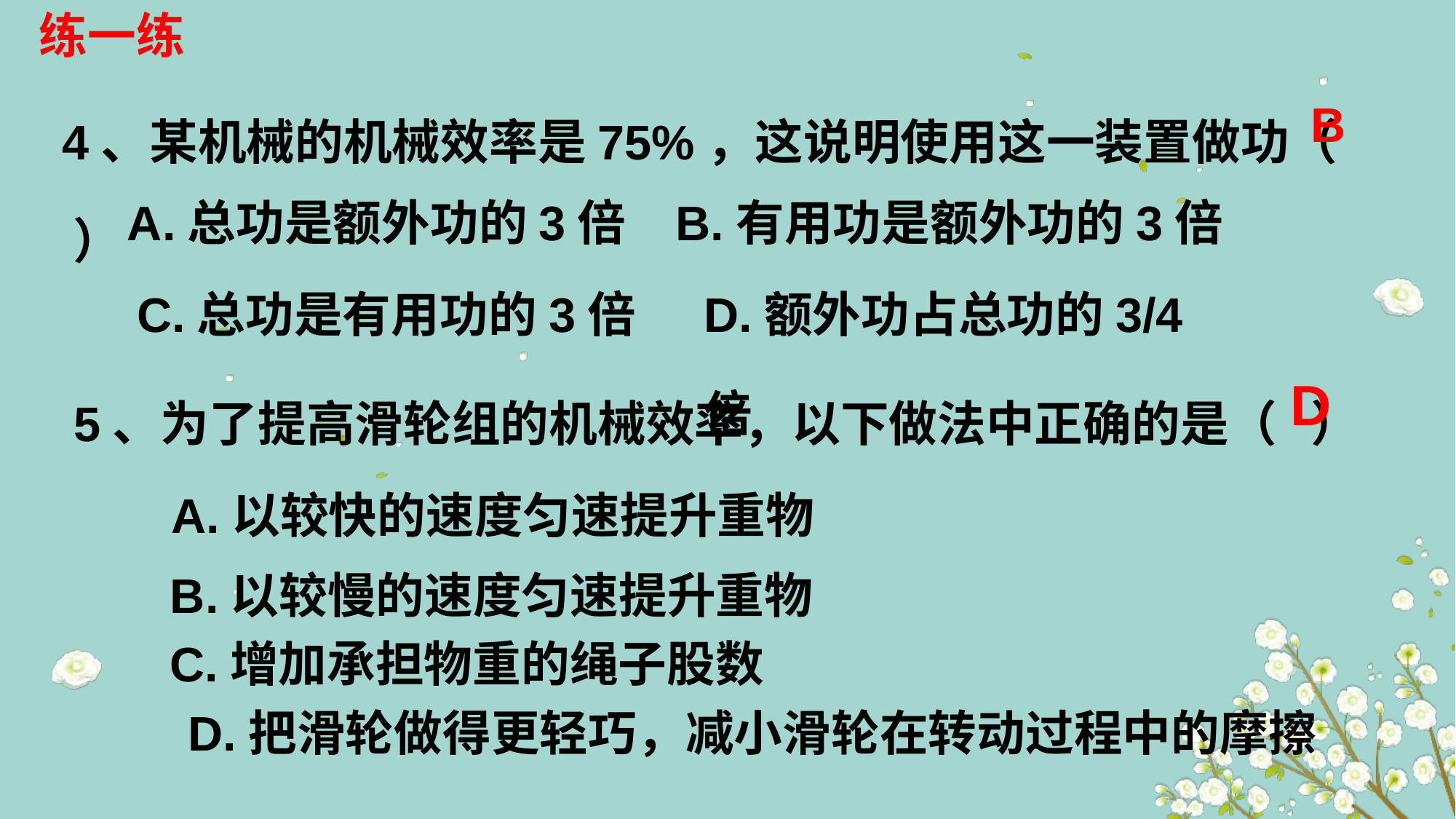

练一练
4、某机械的机械效率是75%，这说明使用这一装置做功（   ）
B
A.总功是额外功的3倍
B.有用功是额外功的3倍
C.总功是有用功的3倍
D.额外功占总功的3/4倍
5、为了提高滑轮组的机械效率，以下做法中正确的是（   ）
D
A.以较快的速度匀速提升重物
B.以较慢的速度匀速提升重物
C.增加承担物重的绳子股数
D.把滑轮做得更轻巧，减小滑轮在转动过程中的摩擦